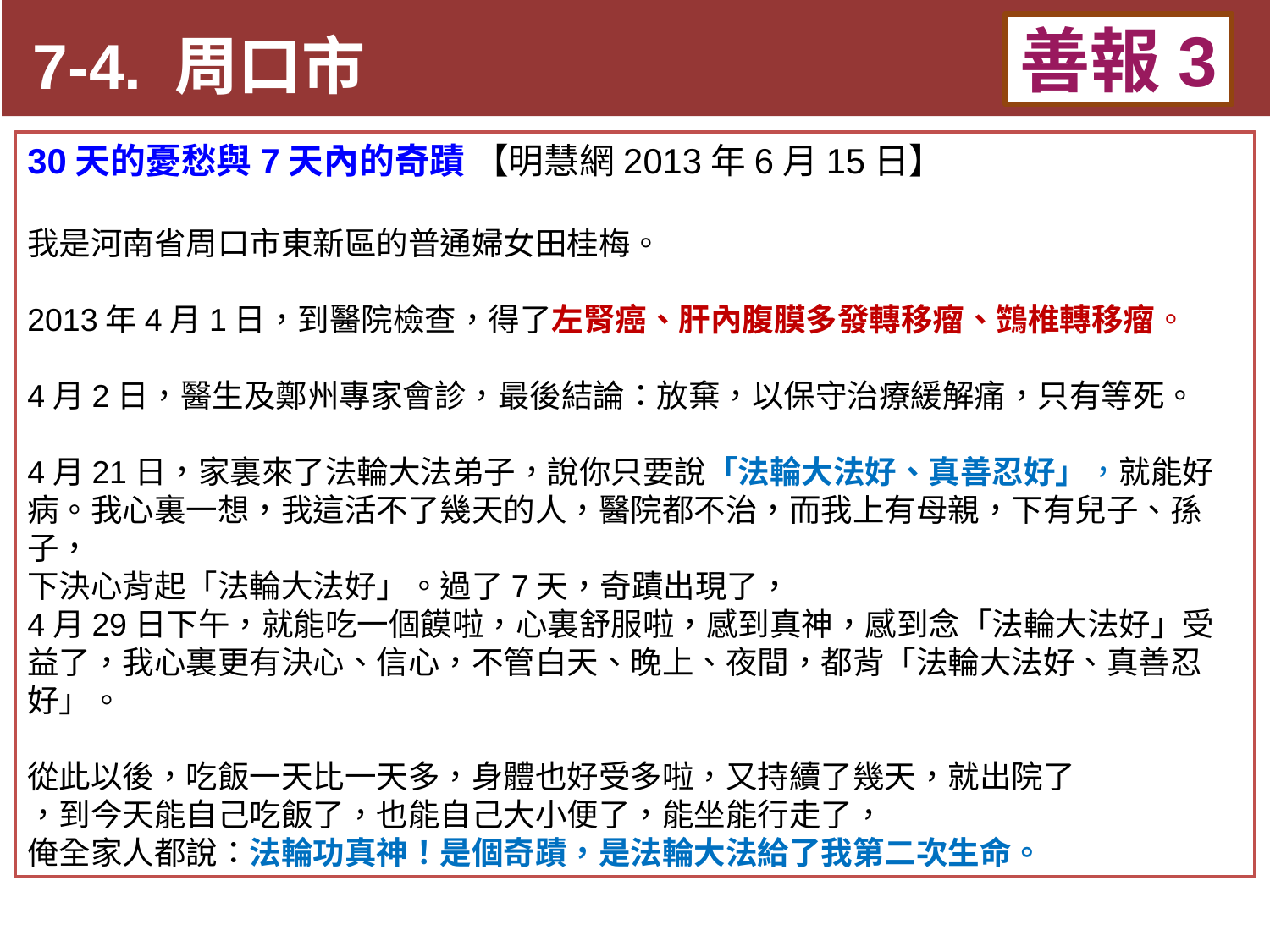

7-4. 周口市
善報3
11-3. XX市官員惡報實例
30天的憂愁與7天內的奇蹟 【明慧網2013年6月15日】

我是河南省周口市東新區的普通婦女田桂梅。

2013年4月1日，到醫院檢查，得了左腎癌、肝內腹膜多發轉移瘤、鷑椎轉移瘤。

4月2日，醫生及鄭州專家會診，最後結論：放棄，以保守治療緩解痛，只有等死。

4月21日，家裏來了法輪大法弟子，說你只要說「法輪大法好、真善忍好」，就能好病。我心裏一想，我這活不了幾天的人，醫院都不治，而我上有母親，下有兒子、孫子，
下決心背起「法輪大法好」。過了7天，奇蹟出現了，
4月29日下午，就能吃一個饃啦，心裏舒服啦，感到真神，感到念「法輪大法好」受益了，我心裏更有決心、信心，不管白天、晚上、夜間，都背「法輪大法好、真善忍好」。

從此以後，吃飯一天比一天多，身體也好受多啦，又持續了幾天，就出院了
，到今天能自己吃飯了，也能自己大小便了，能坐能行走了，
俺全家人都說：法輪功真神！是個奇蹟，是法輪大法給了我第二次生命。